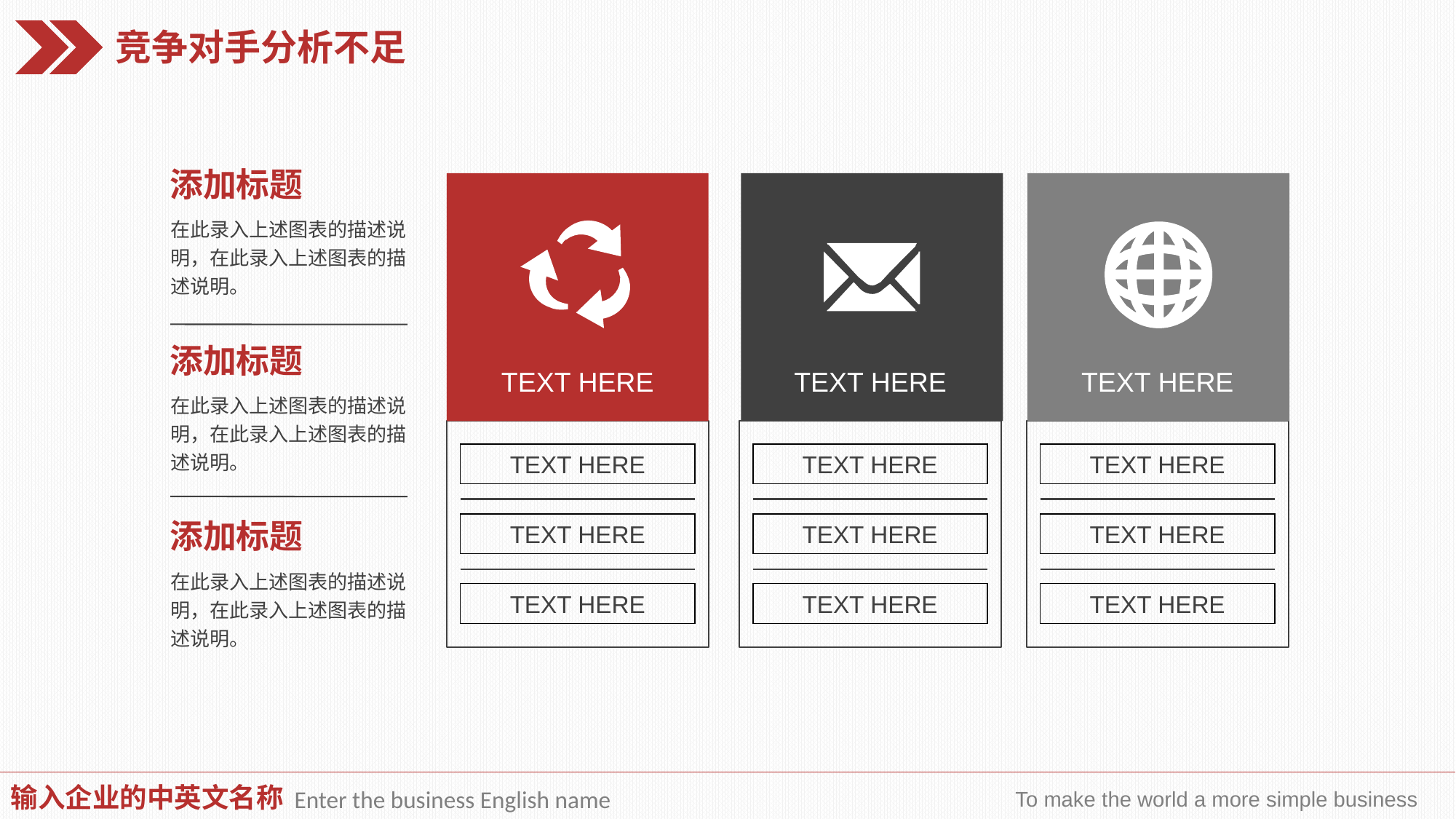

竞争对手分析不足

添加标题

TEXT HERE

TEXT HERE

TEXT HERE
在此录入上述图表的描述说明，在此录入上述图表的描述说明。

添加标题
在此录入上述图表的描述说明，在此录入上述图表的描述说明。

TEXT HERE

TEXT HERE

TEXT HERE

TEXT HERE

TEXT HERE

TEXT HERE

TEXT HERE

TEXT HERE

TEXT HERE

添加标题
在此录入上述图表的描述说明，在此录入上述图表的描述说明。
输入企业的中英文名称
Enter the business English name
To make the world a more simple business